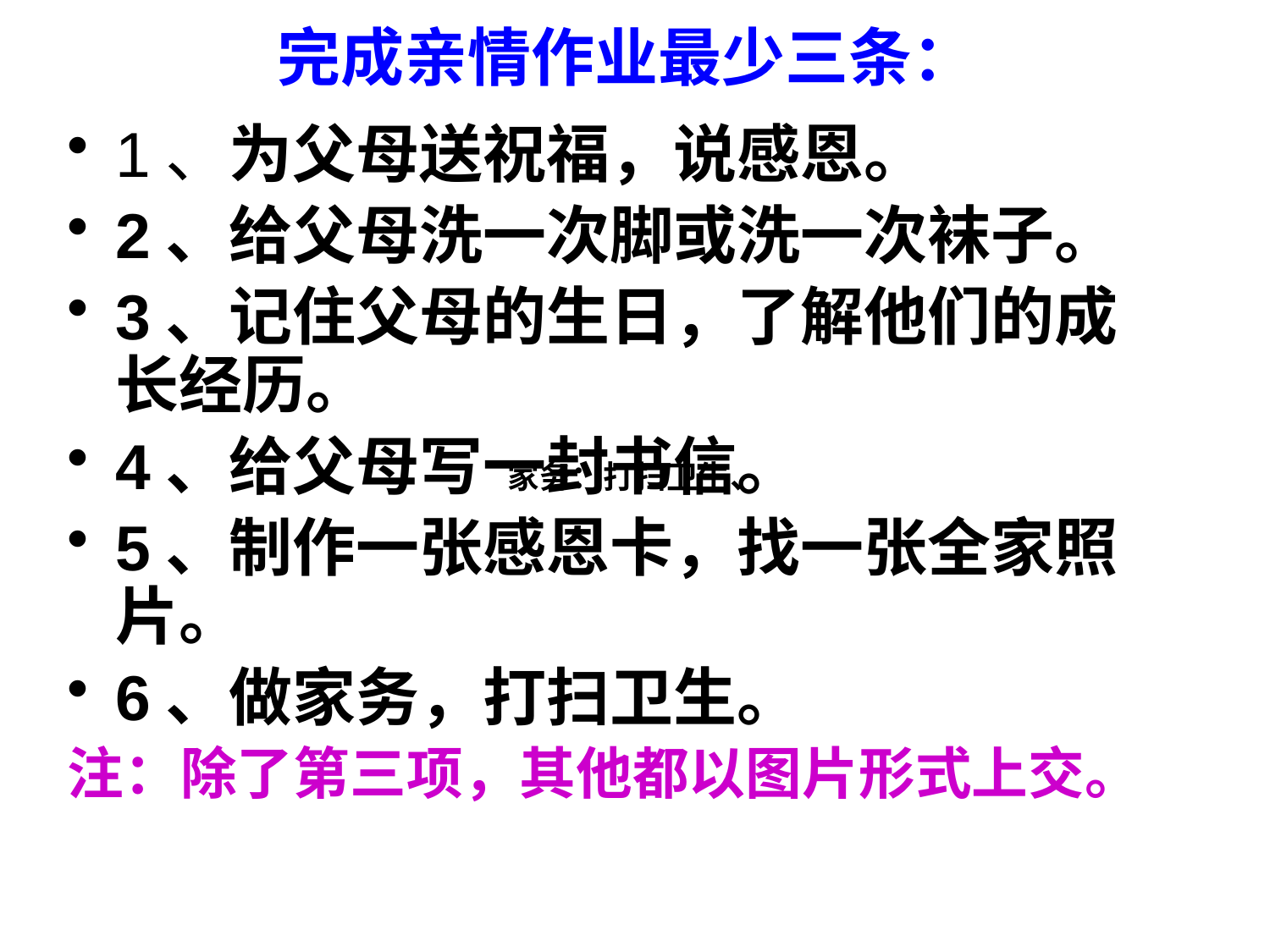

# 完成亲情作业最少三条：
1、为父母送祝福，说感恩。
2、给父母洗一次脚或洗一次袜子。
3、记住父母的生日，了解他们的成长经历。
4、给父母写一封书信。
5、制作一张感恩卡，找一张全家照片。
6、做家务，打扫卫生。
注：除了第三项，其他都以图片形式上交。
家务：打扫卫生、